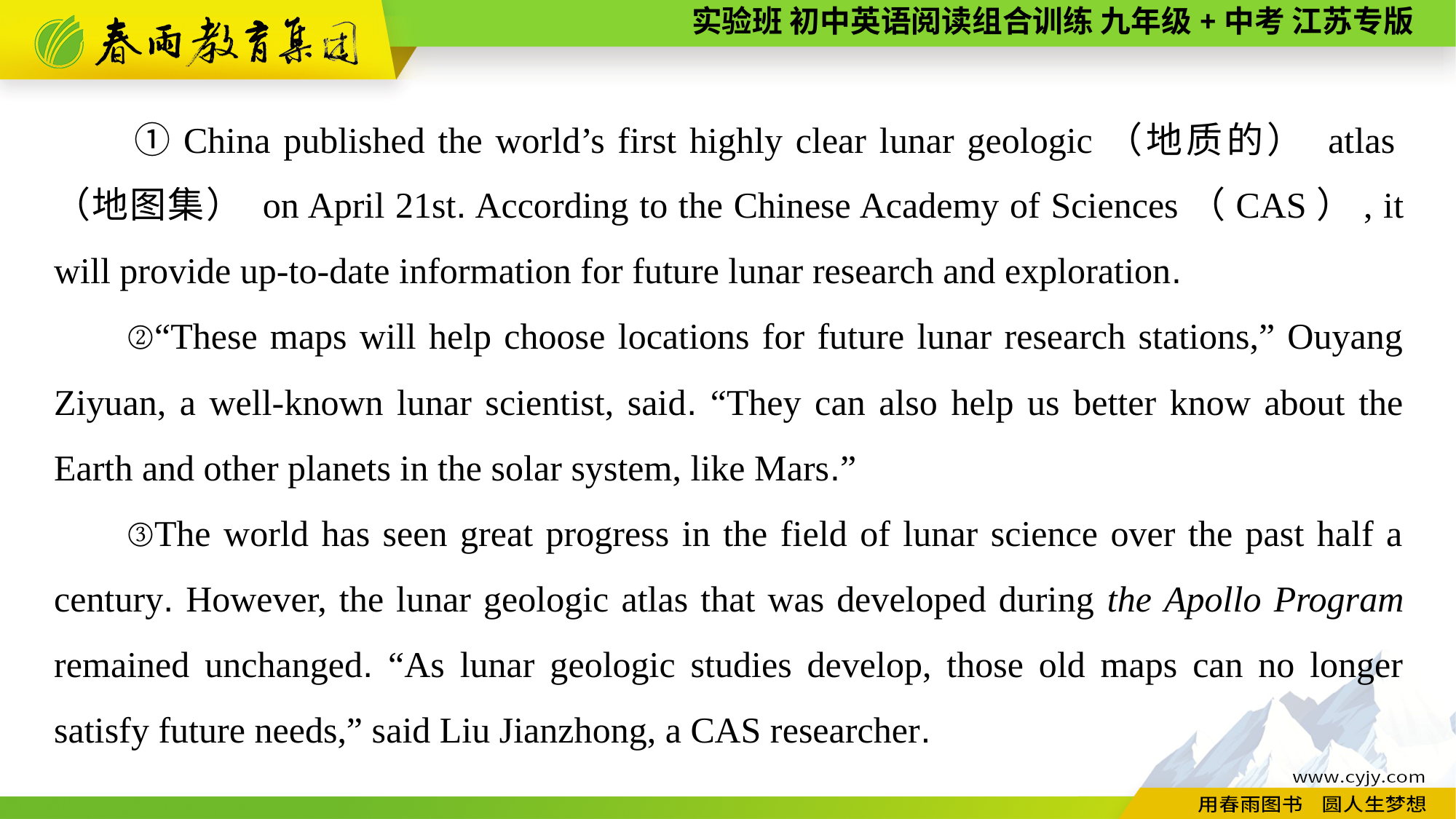

①China published the world’s first highly clear lunar geologic（地质的） atlas（地图集） on April 21st. According to the Chinese Academy of Sciences（CAS）, it will provide up-to-date information for future lunar research and exploration.
②“These maps will help choose locations for future lunar research stations,” Ouyang Ziyuan, a well-known lunar scientist, said. “They can also help us better know about the Earth and other planets in the solar system, like Mars.”
③The world has seen great progress in the field of lunar science over the past half a century. However, the lunar geologic atlas that was developed during the Apollo Program remained unchanged. “As lunar geologic studies develop, those old maps can no longer satisfy future needs,” said Liu Jianzhong, a CAS researcher.